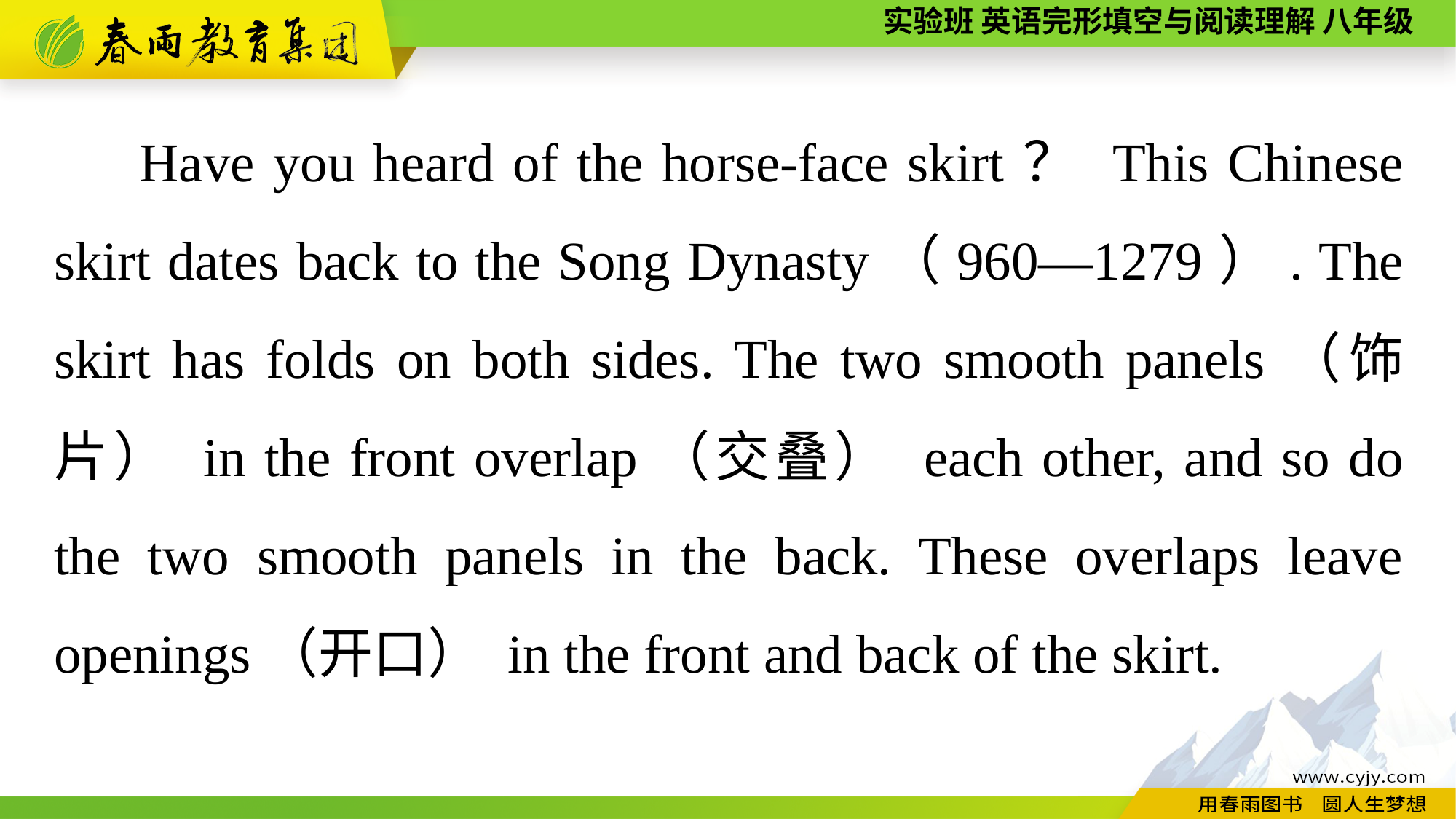

Have you heard of the horse-face skirt？ This Chinese skirt dates back to the Song Dynasty（960—1279）. The skirt has folds on both sides. The two smooth panels（饰片） in the front overlap（交叠） each other, and so do the two smooth panels in the back. These overlaps leave openings（开口） in the front and back of the skirt.